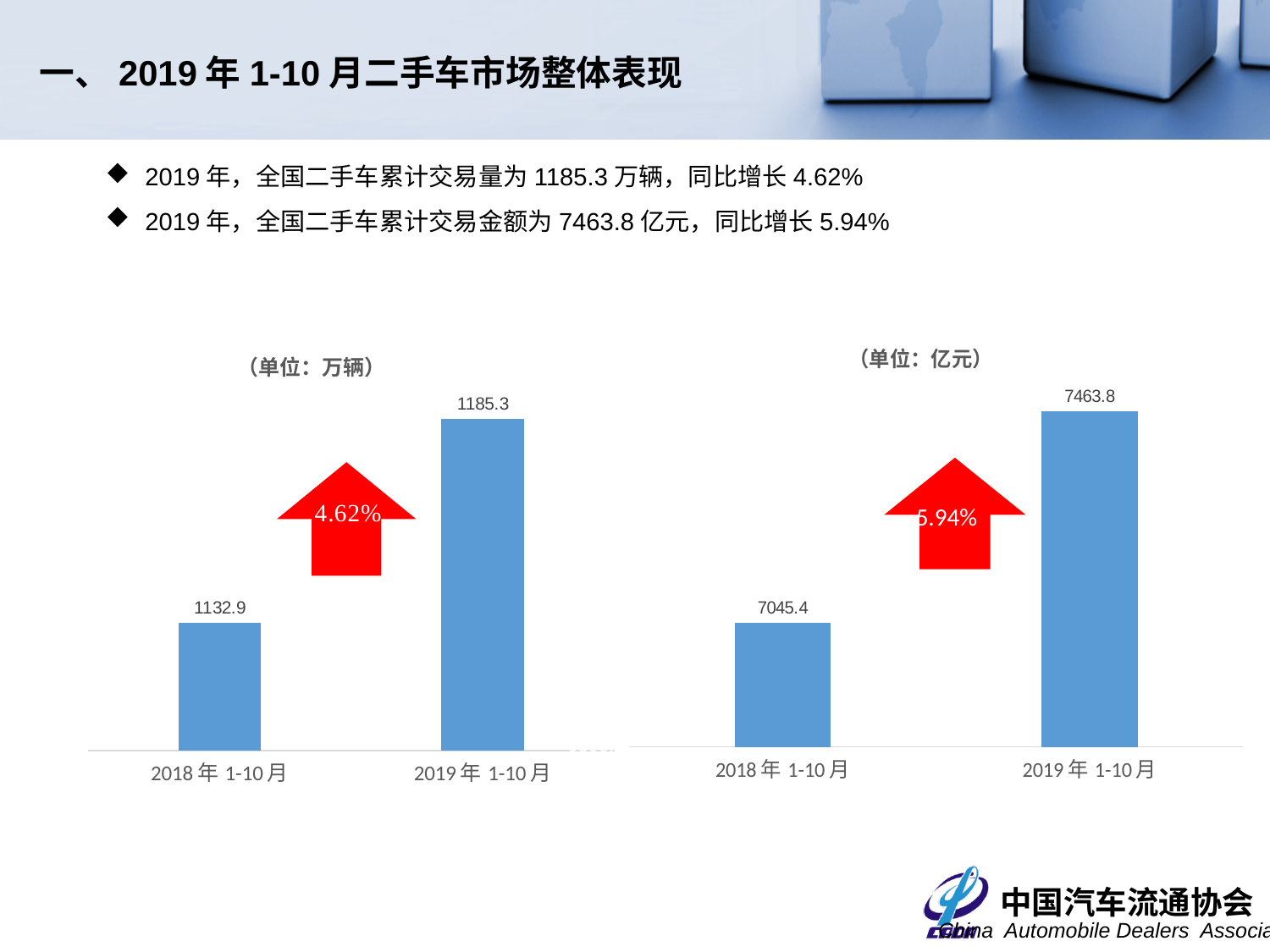

一、2019年1-10月二手车市场整体表现
2019年，全国二手车累计交易量为1185.3万辆，同比增长4.62%
2019年，全国二手车累计交易金额为7463.8亿元，同比增长5.94%
3.89%

### Chart:

| Category | （单位：亿元） |
|---|---|
| 2018年1-10月 | 7045.413760054889 |
| 2019年1-10月 | 7463.796180662596 |

### Chart:

| Category | （单位：万辆） |
|---|---|
| 2018年1-10月 | 1132.896 |
| 2019年1-10月 | 1185.2663 |
3.93%
5.94%